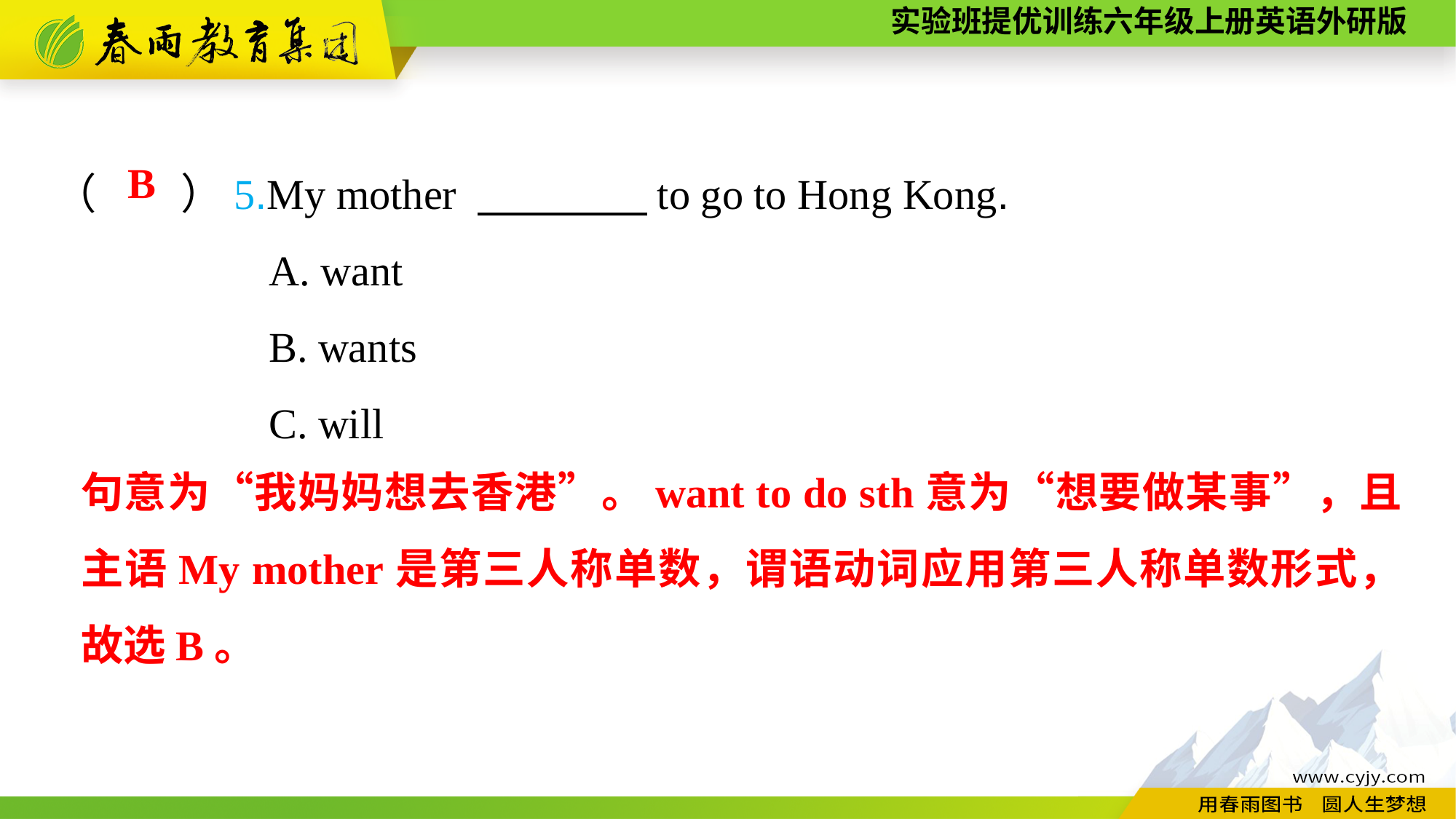

（　　）5.My mother 　　　　to go to Hong Kong.
A. want
B. wants
C. will
B
句意为“我妈妈想去香港”。want to do sth意为“想要做某事”，且主语My mother是第三人称单数，谓语动词应用第三人称单数形式，故选B。